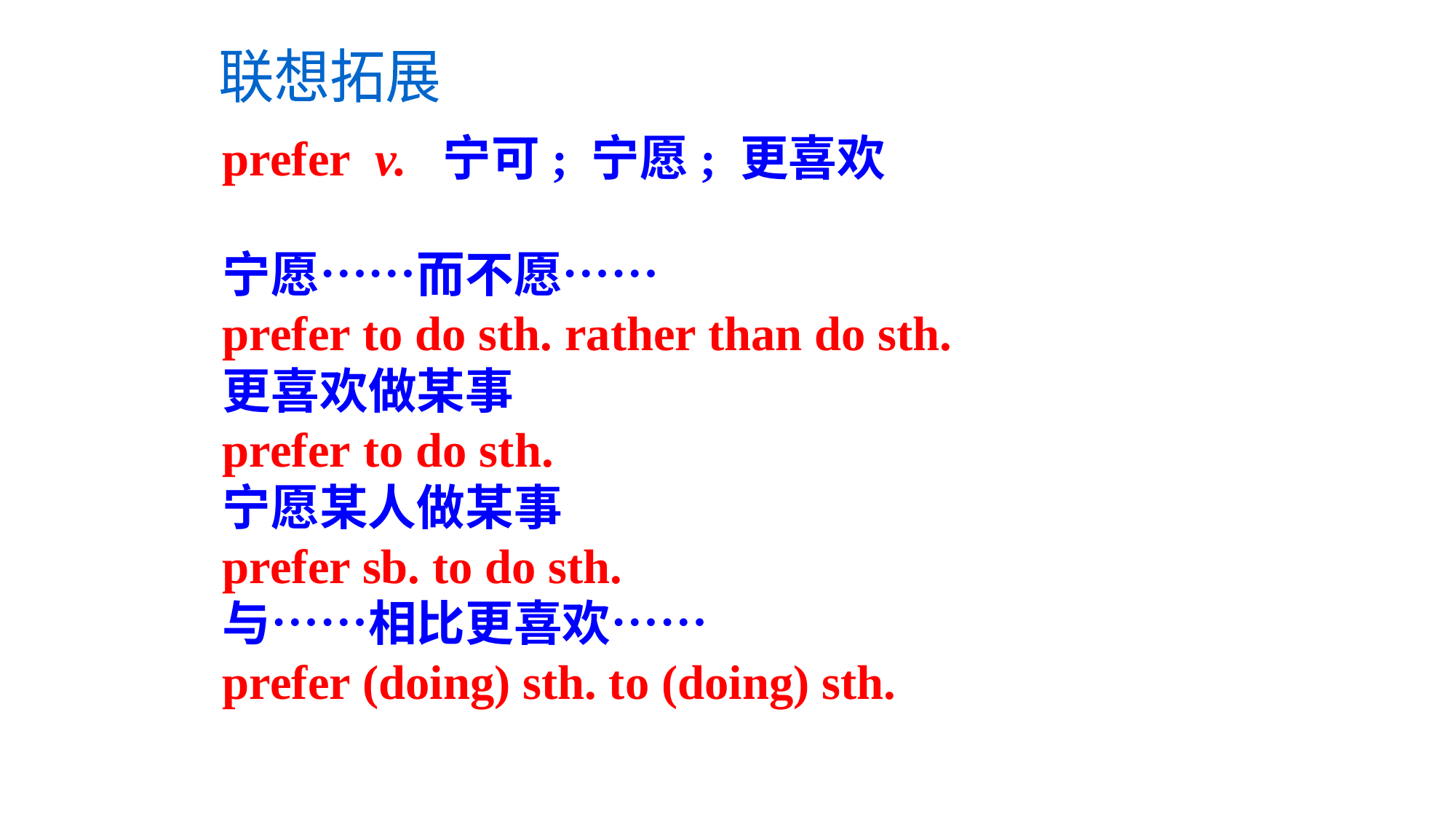

联想拓展
prefer  v.  宁可; 宁愿; 更喜欢

宁愿……而不愿……
prefer to do sth. rather than do sth.
更喜欢做某事
prefer to do sth.
宁愿某人做某事
prefer sb. to do sth.
与……相比更喜欢……
prefer (doing) sth. to (doing) sth.